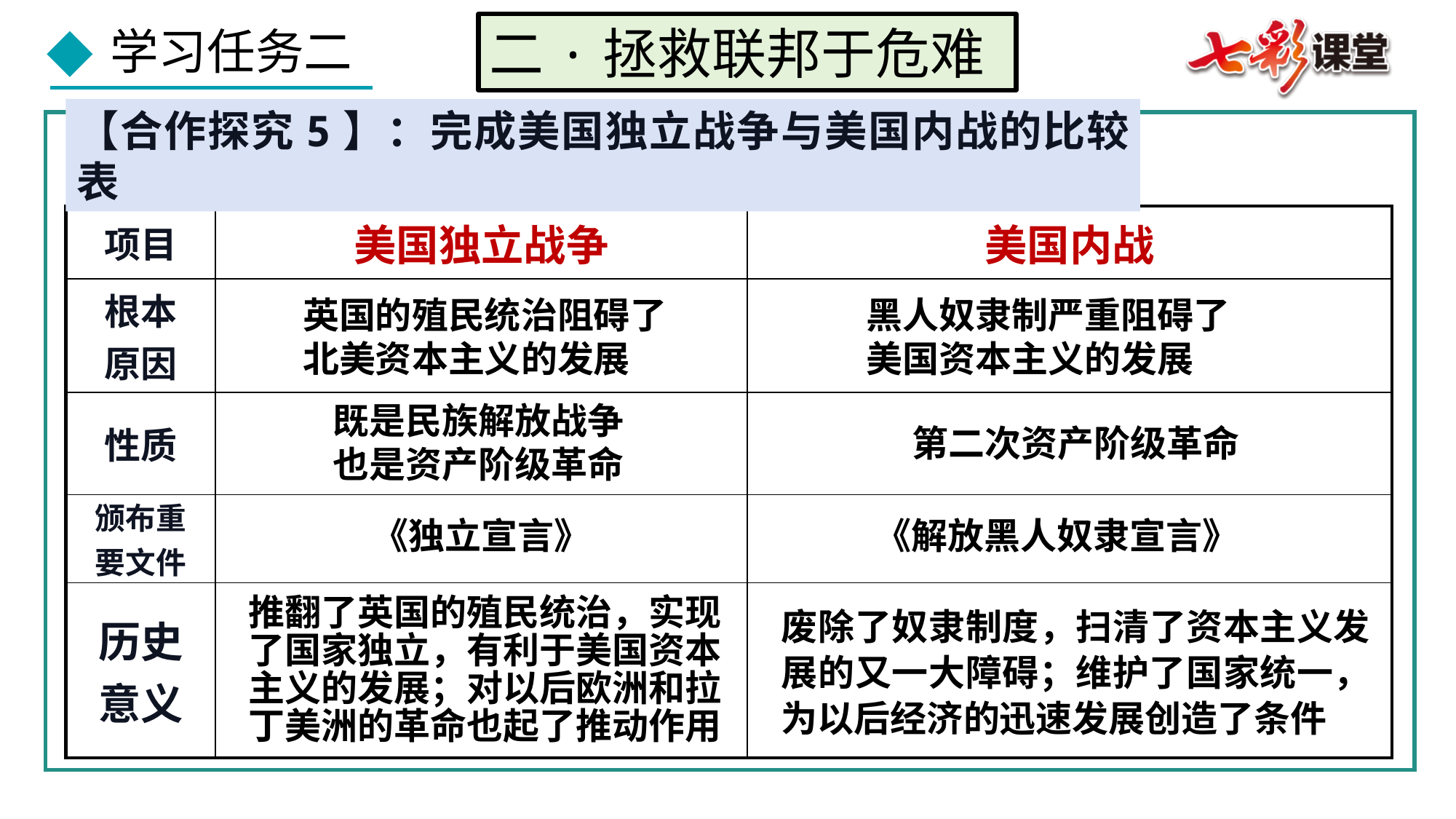

二·拯救联邦于危难
【合作探究5】：完成美国独立战争与美国内战的比较表
| 项目 | 美国独立战争 | 美国内战 |
| --- | --- | --- |
| 根本 原因 |  |  |
| 性质 |  |  |
| 颁布重 要文件 |  |  |
| 历史 意义 |  |  |
英国的殖民统治阻碍了北美资本主义的发展
黑人奴隶制严重阻碍了美国资本主义的发展
既是民族解放战争也是资产阶级革命
第二次资产阶级革命
《独立宣言》
《解放黑人奴隶宣言》
推翻了英国的殖民统治，实现了国家独立，有利于美国资本主义的发展；对以后欧洲和拉丁美洲的革命也起了推动作用
废除了奴隶制度，扫清了资本主义发展的又一大障碍；维护了国家统一，为以后经济的迅速发展创造了条件